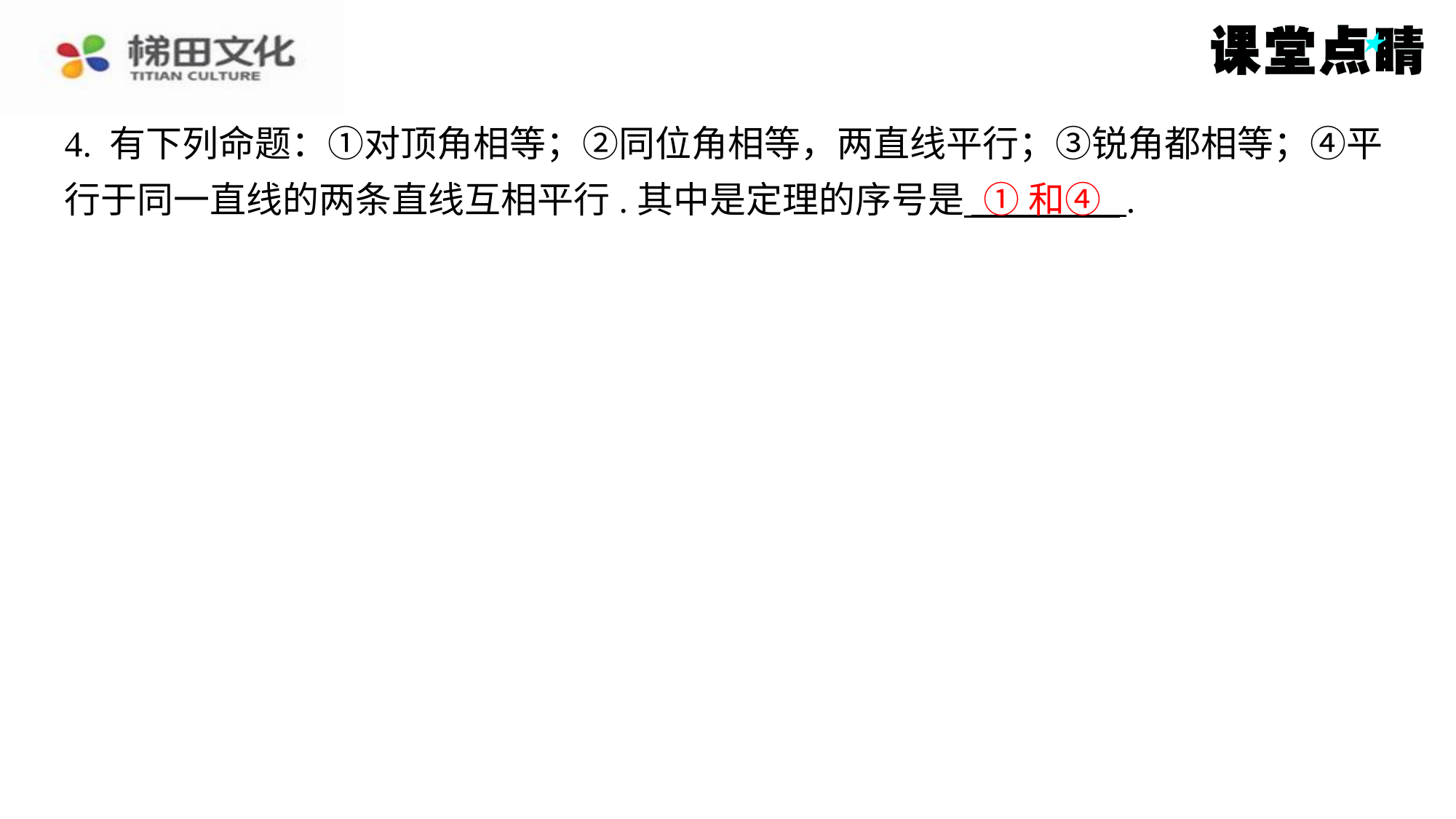

4. 有下列命题：①对顶角相等；②同位角相等，两直线平行；③锐角都相等；④平
行于同一直线的两条直线互相平行.其中是定理的序号是                        ⁠.
①和④